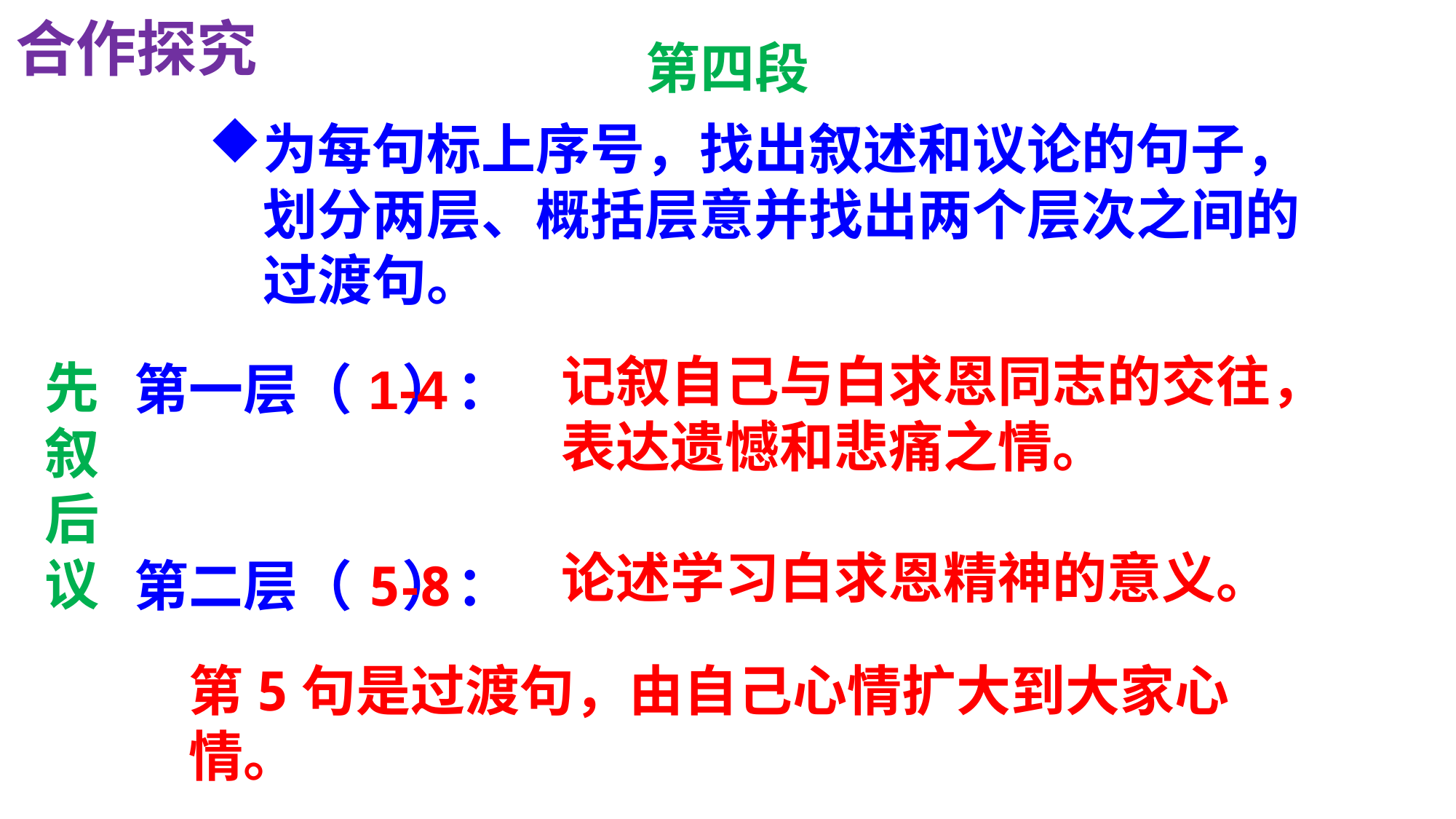

合作探究
第四段
# 为每句标上序号，找出叙述和议论的句子，划分两层、概括层意并找出两个层次之间的过渡句。
第一层（    ）：

第二层（    ）：
1-4

5-8
记叙自己与白求恩同志的交往，表达遗憾和悲痛之情。

论述学习白求恩精神的意义。
先
叙
后
议
第5句是过渡句，由自己心情扩大到大家心情。